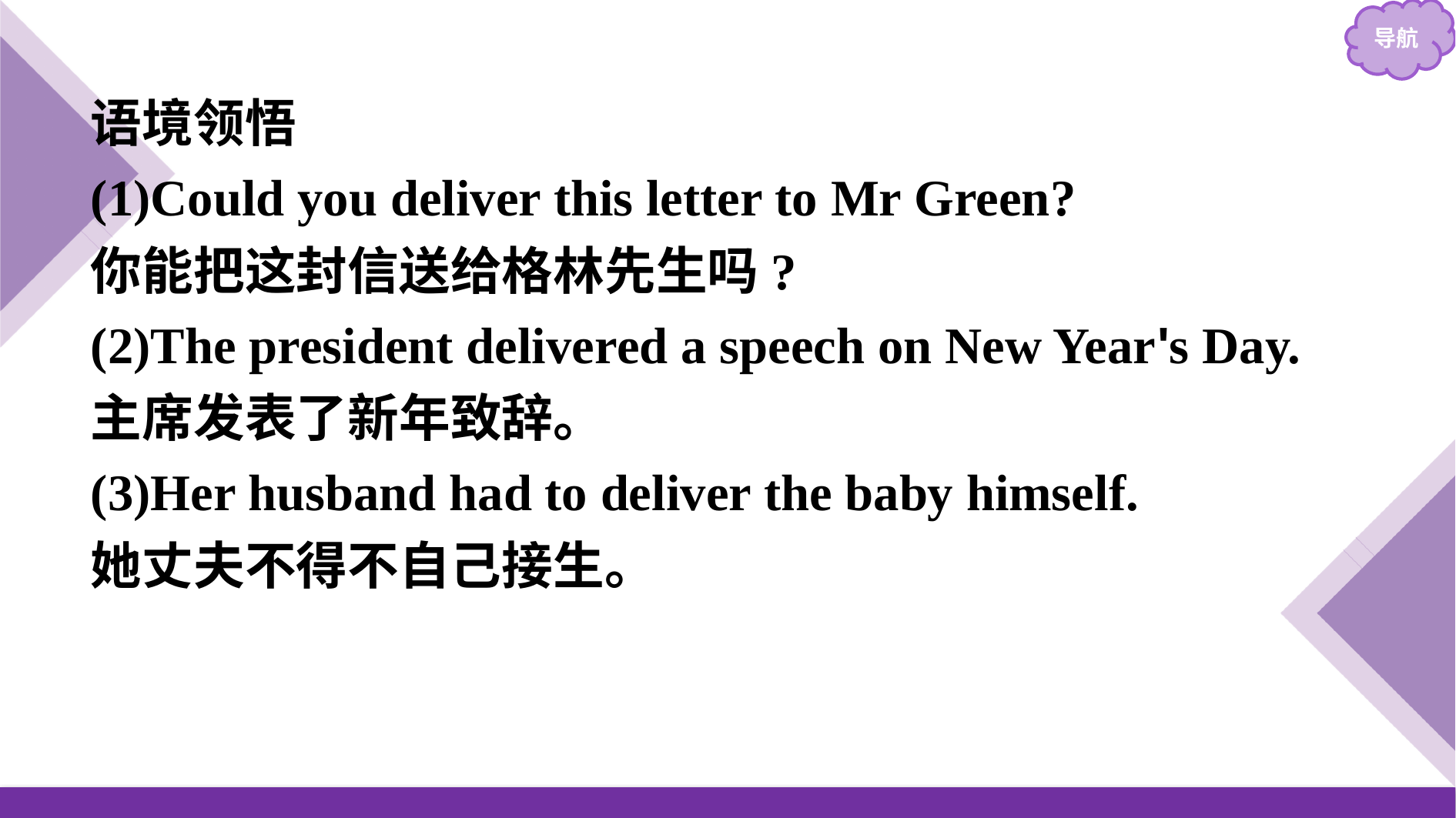

语境领悟
(1)Could you deliver this letter to Mr Green?
你能把这封信送给格林先生吗?
(2)The president delivered a speech on New Year's Day.
主席发表了新年致辞。
(3)Her husband had to deliver the baby himself.
她丈夫不得不自己接生。